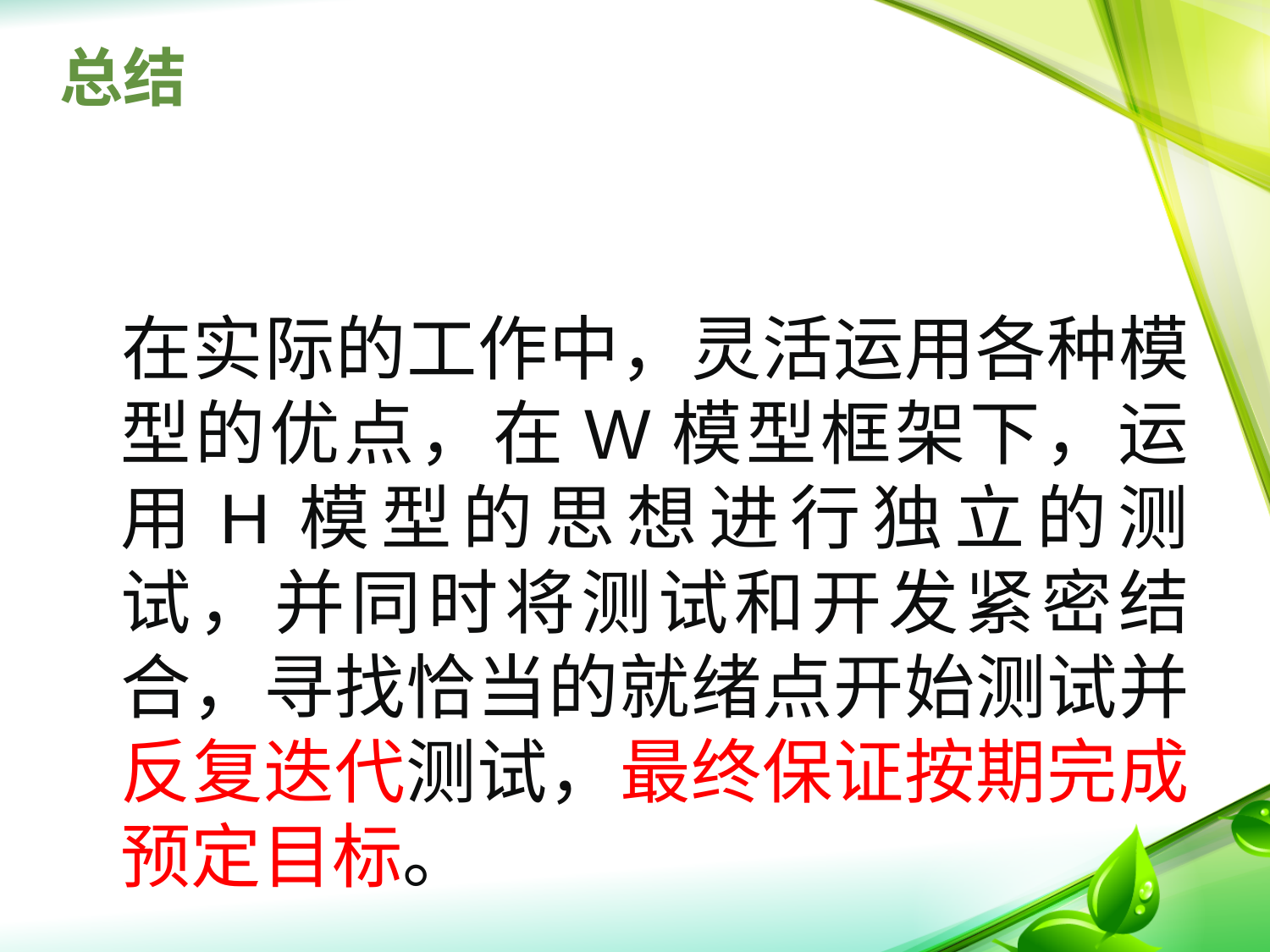

# 总结

	在实际的工作中，灵活运用各种模型的优点，在W模型框架下，运用H模型的思想进行独立的测试，并同时将测试和开发紧密结合，寻找恰当的就绪点开始测试并反复迭代测试，最终保证按期完成预定目标。